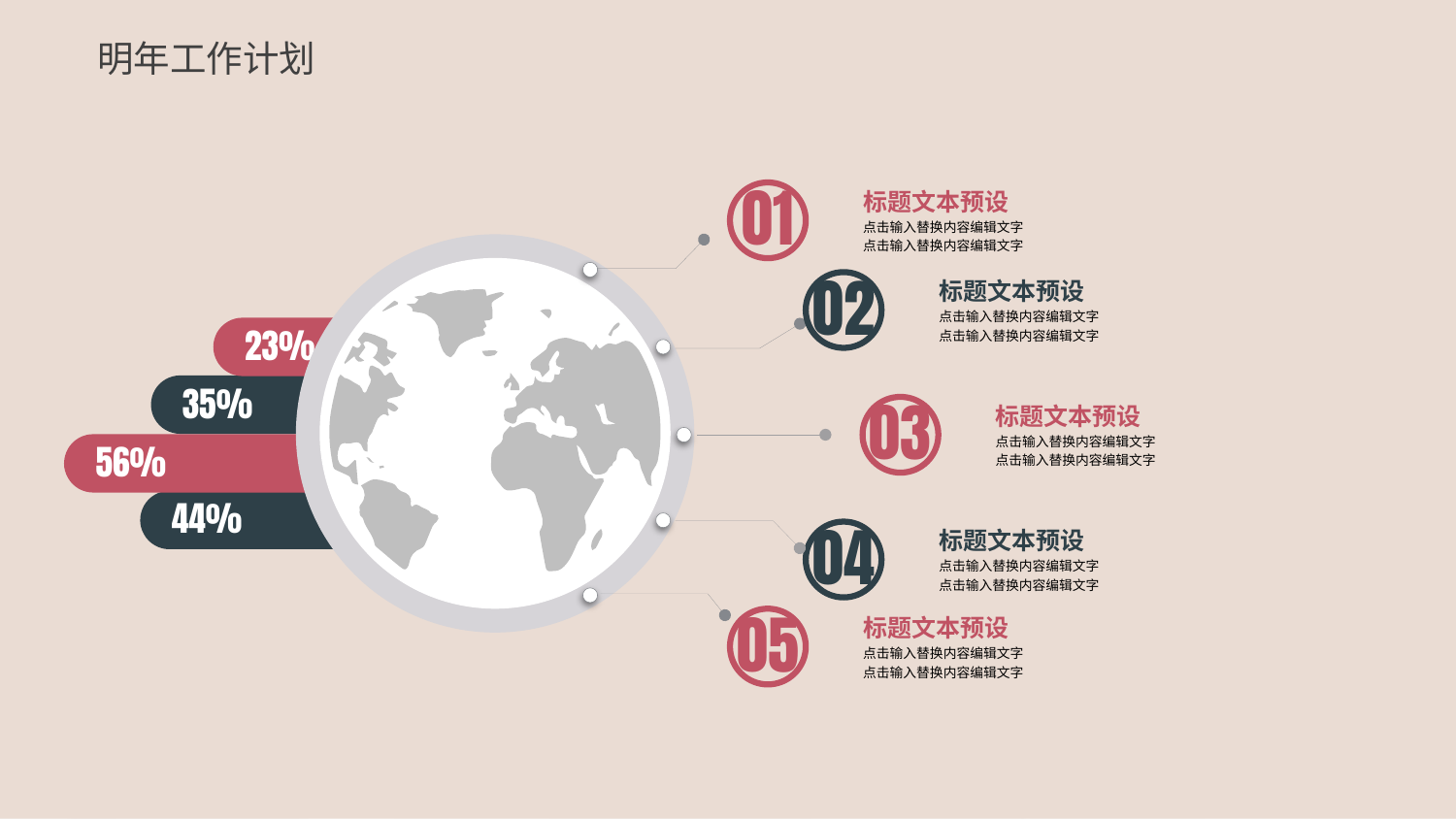

明年工作计划
01
标题文本预设
点击输入替换内容编辑文字
点击输入替换内容编辑文字

02
标题文本预设
点击输入替换内容编辑文字
点击输入替换内容编辑文字

03
标题文本预设
点击输入替换内容编辑文字
点击输入替换内容编辑文字

04
标题文本预设
点击输入替换内容编辑文字
点击输入替换内容编辑文字

05
标题文本预设
点击输入替换内容编辑文字
点击输入替换内容编辑文字

23%
35%
56%
44%